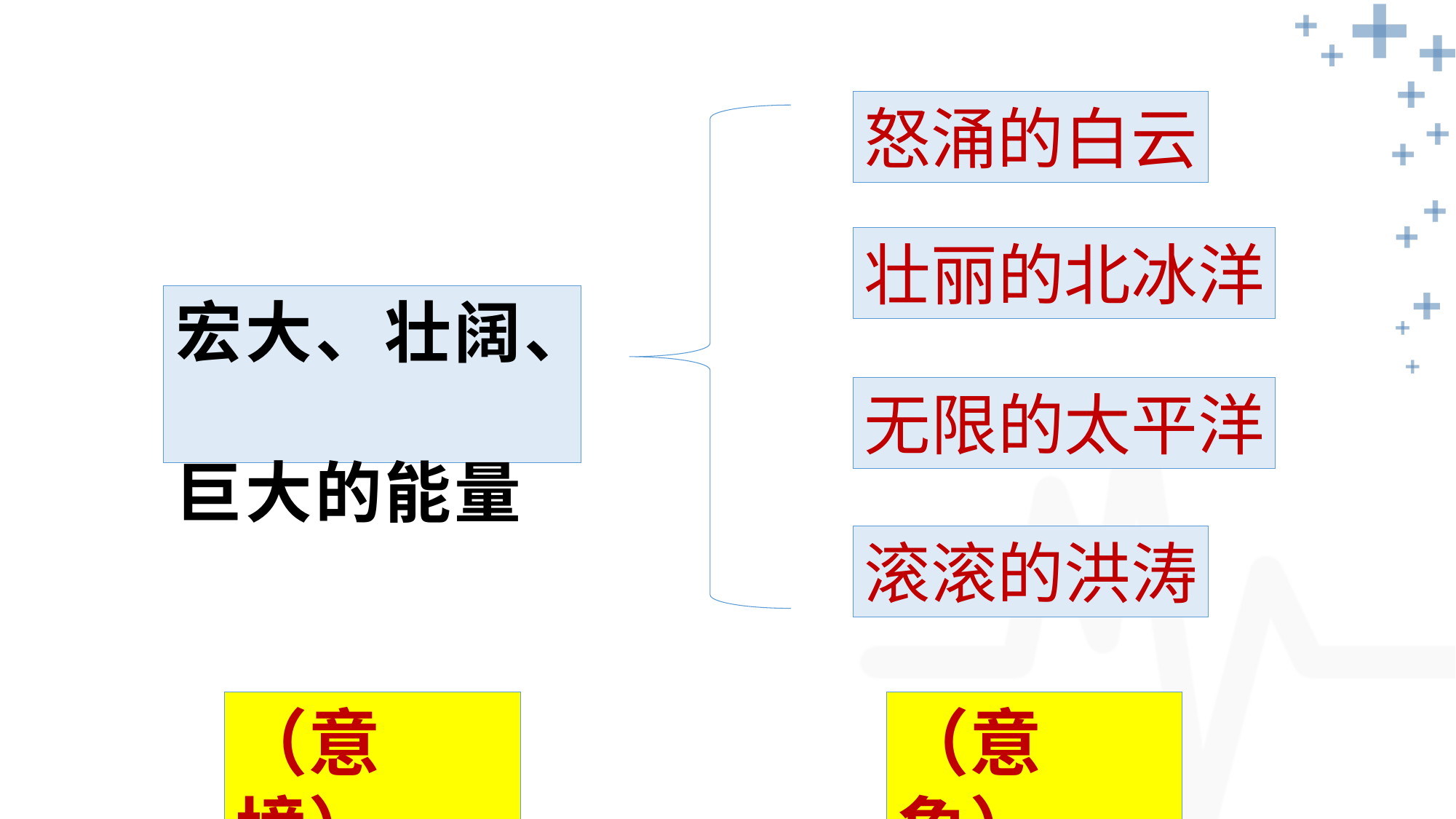

怒涌的白云

壮丽的北冰洋
# 宏大、壮阔、 巨大的能量
无限的太平洋
滚滚的洪涛
（意境）
（意象）